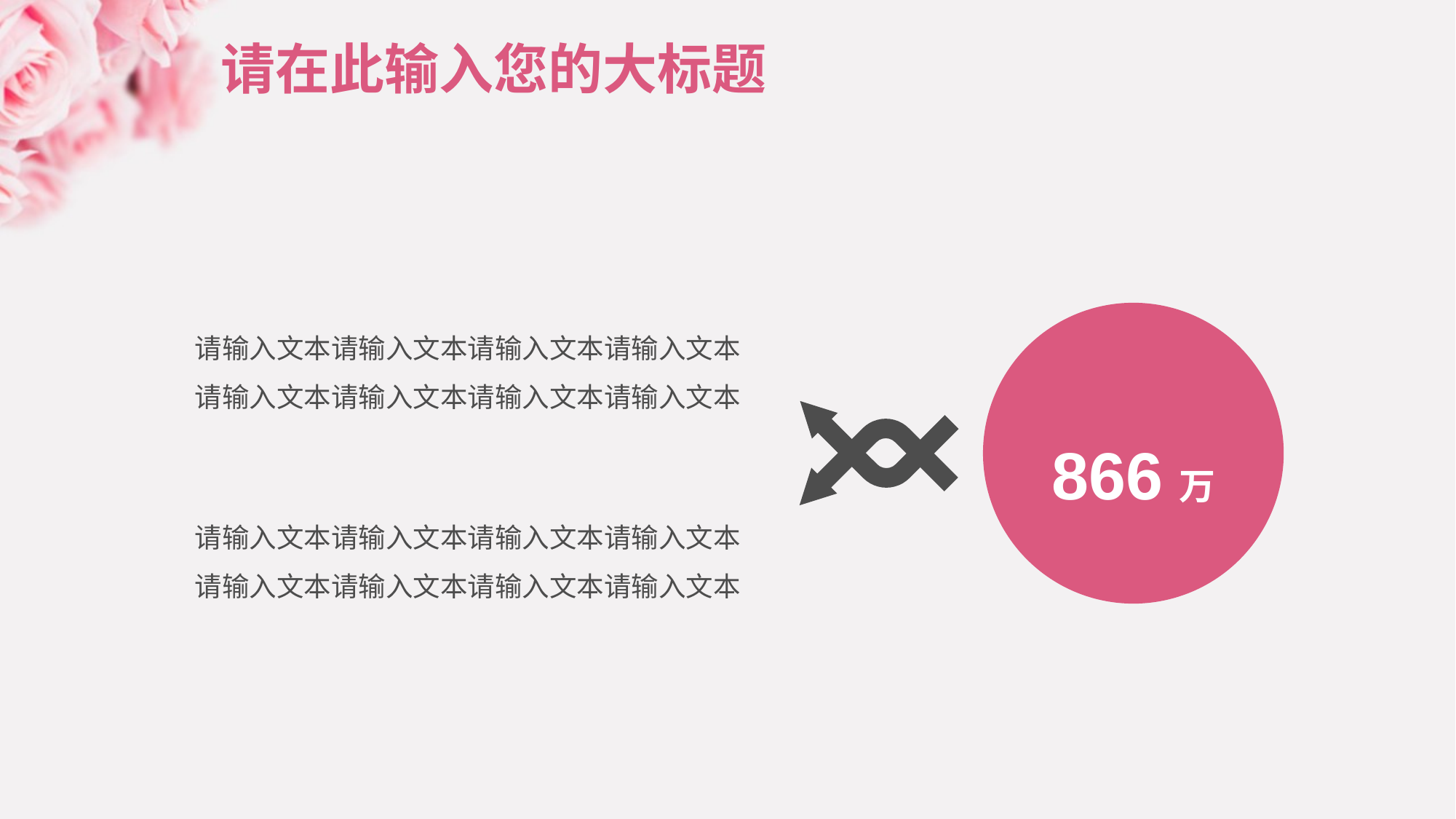

# 请在此输入您的大标题
请输入文本请输入文本请输入文本请输入文本请输入文本请输入文本请输入文本请输入文本

866万

请输入文本请输入文本请输入文本请输入文本请输入文本请输入文本请输入文本请输入文本